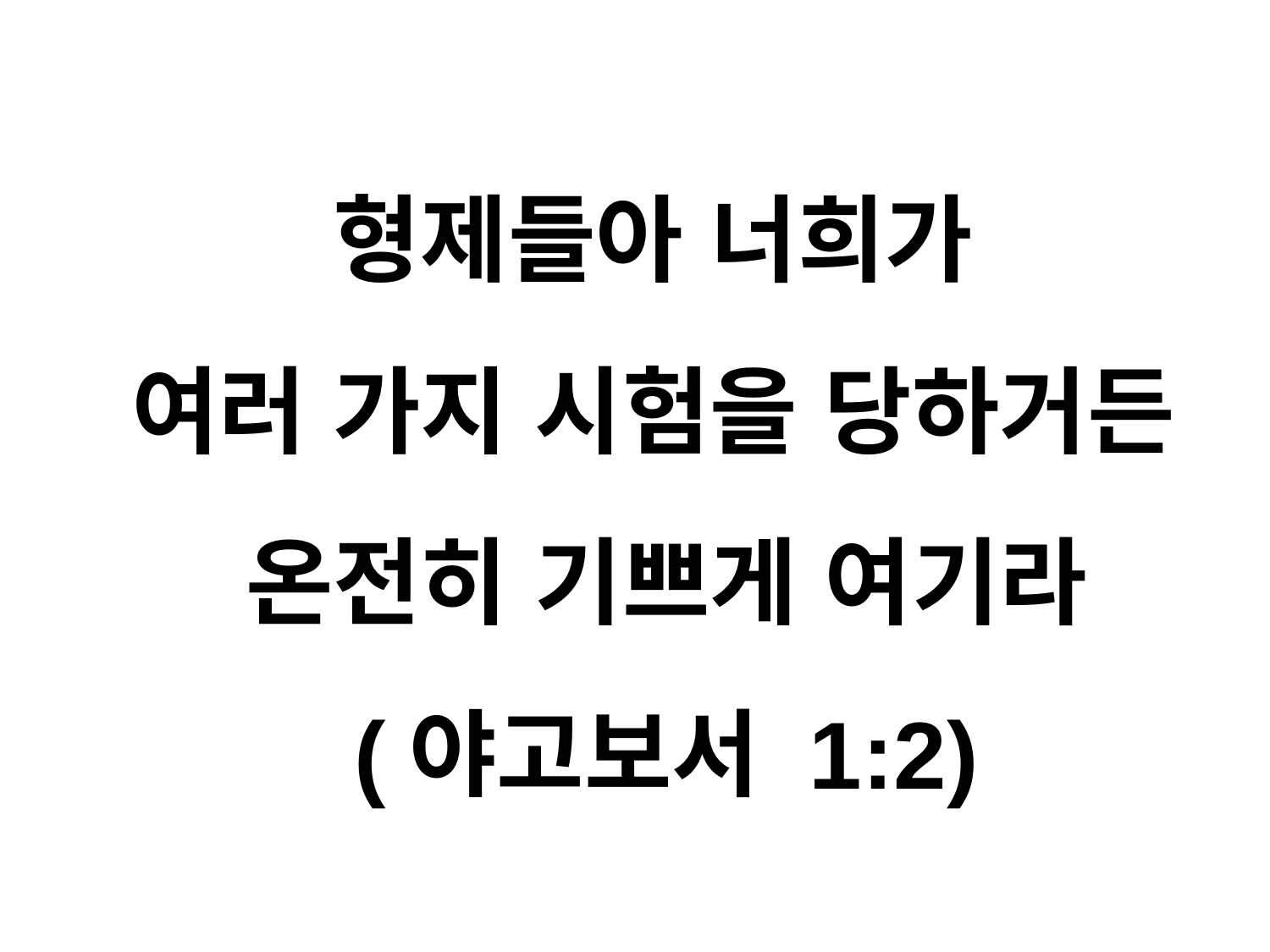

# 형제들아 너희가 여러 가지 시험을 당하거든 온전히 기쁘게 여기라 (야고보서 1:2)